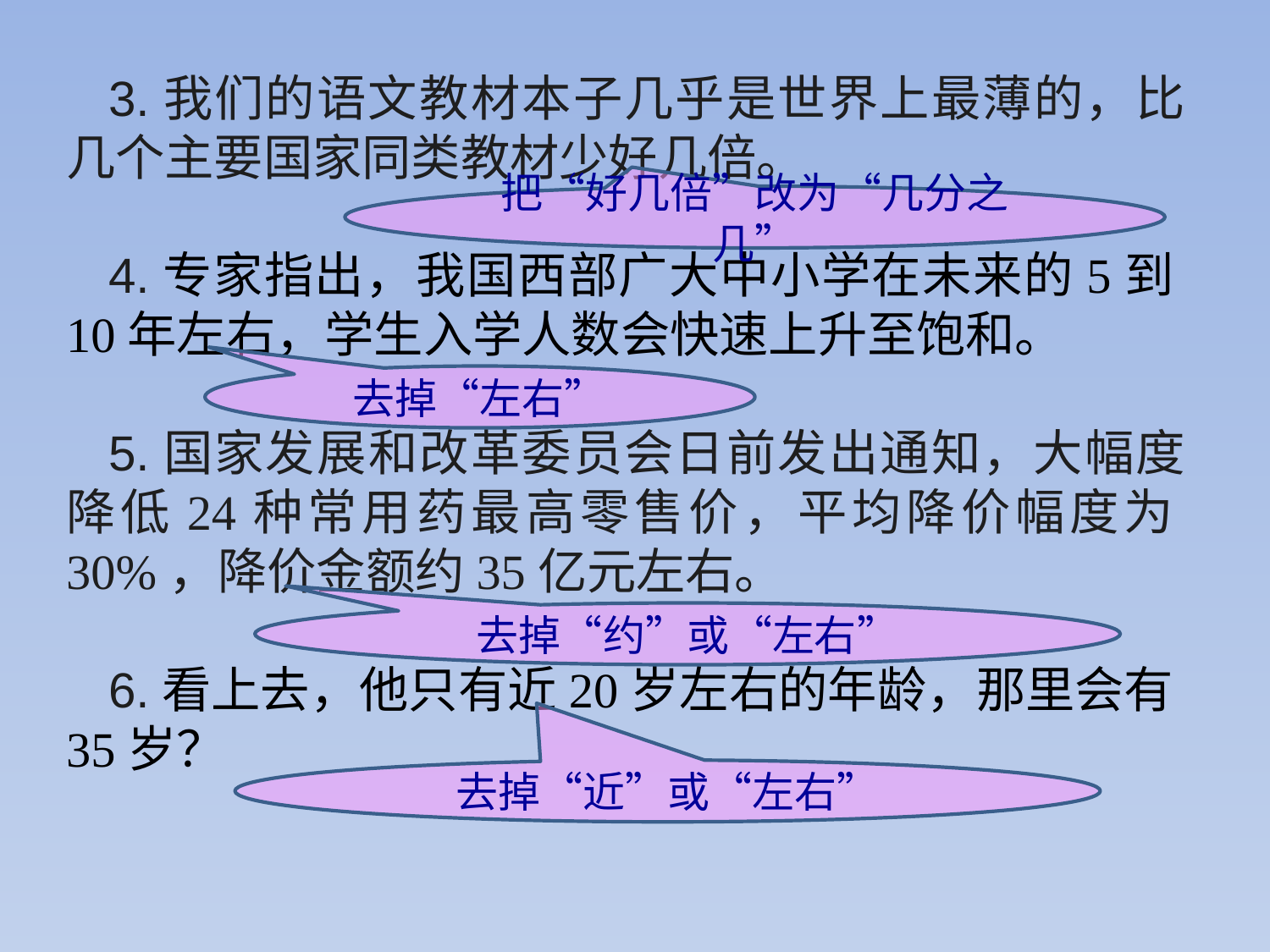

3.我们的语文教材本子几乎是世界上最薄的，比几个主要国家同类教材少好几倍。

4.专家指出，我国西部广大中小学在未来的5到10年左右，学生入学人数会快速上升至饱和。

5.国家发展和改革委员会日前发出通知，大幅度降低24种常用药最高零售价，平均降价幅度为30%，降价金额约35亿元左右。

6.看上去，他只有近20岁左右的年龄，那里会有35岁？
把“好几倍”改为“几分之几”
去掉“左右”
去掉“约”或“左右”
去掉“近”或“左右”